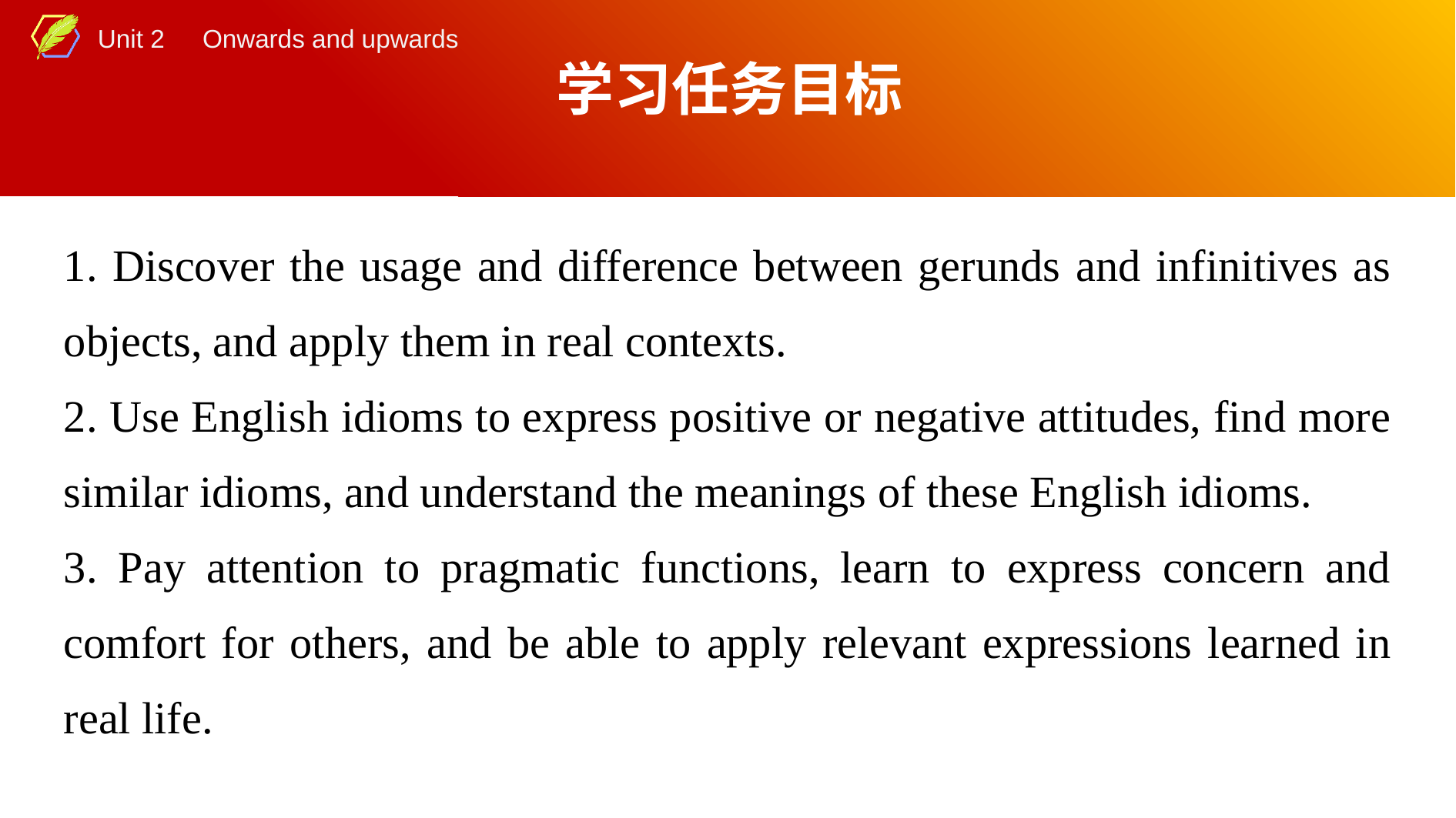

学习任务目标
1. Discover the usage and difference between gerunds and infinitives as objects, and apply them in real contexts.
2. Use English idioms to express positive or negative attitudes, find more similar idioms, and understand the meanings of these English idioms.
3. Pay attention to pragmatic functions, learn to express concern and comfort for others, and be able to apply relevant expressions learned in real life.